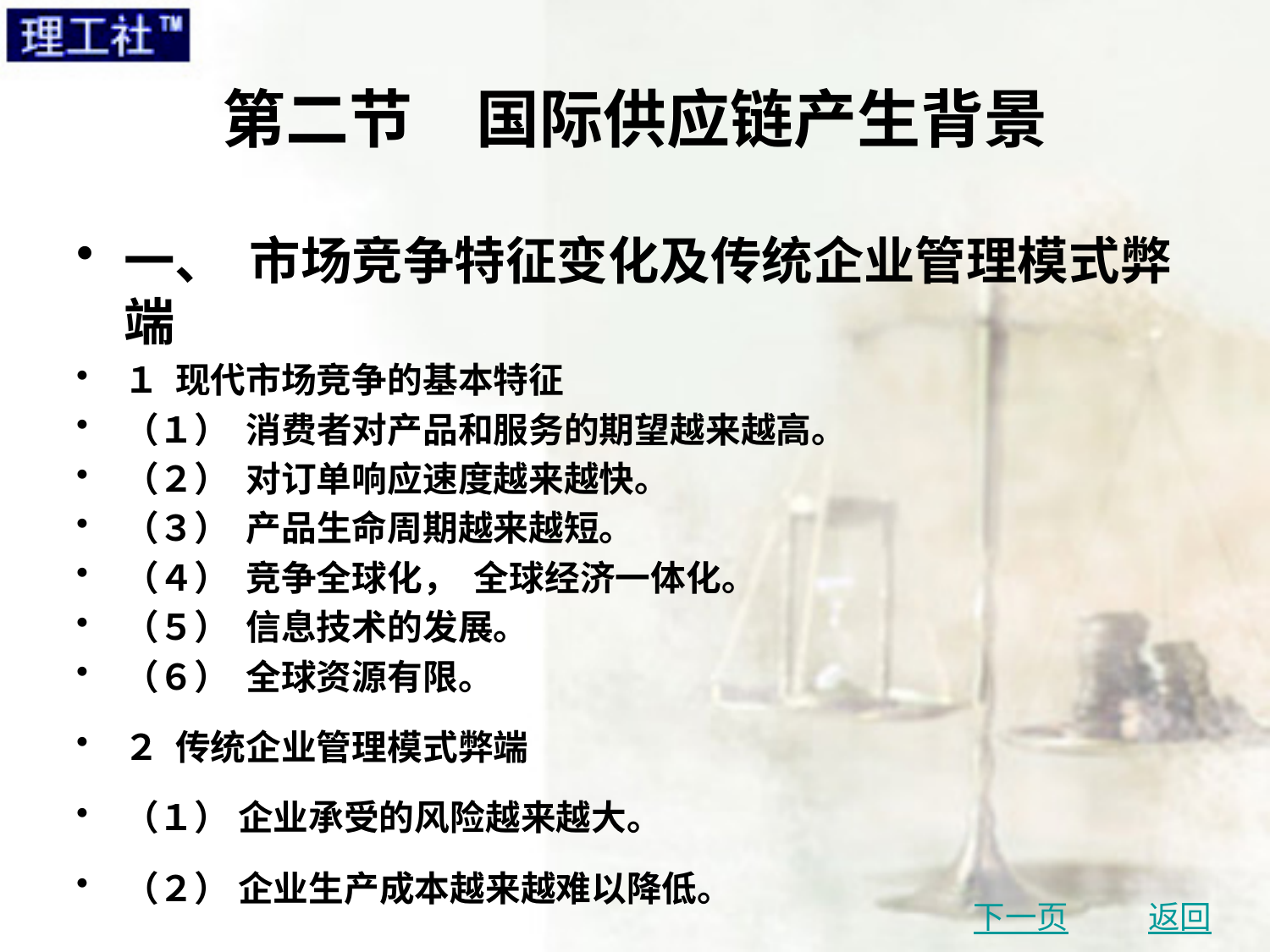

# 第二节　国际供应链产生背景
一、  市场竞争特征变化及传统企业管理模式弊端
１  现代市场竞争的基本特征
（１）  消费者对产品和服务的期望越来越高。
（２）  对订单响应速度越来越快。
（３）  产品生命周期越来越短。
（４）  竞争全球化，  全球经济一体化。
（５）  信息技术的发展。
（６）  全球资源有限。
２  传统企业管理模式弊端
（１） 企业承受的风险越来越大。
（２） 企业生产成本越来越难以降低。

下一页
返回